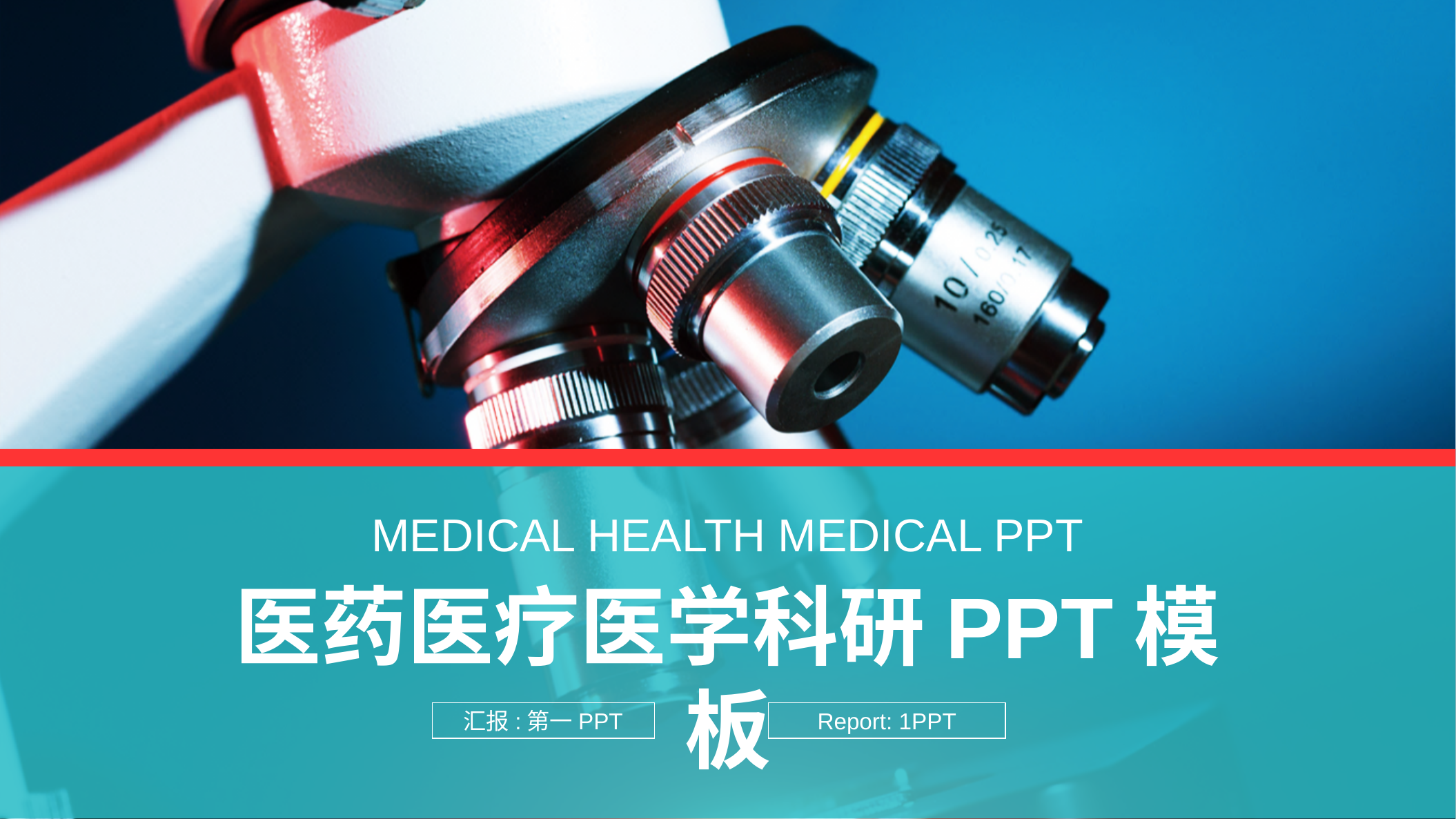

MEDICAL HEALTH MEDICAL PPT
医药医疗医学科研PPT模板
汇报:第一PPT
Report: 1PPT